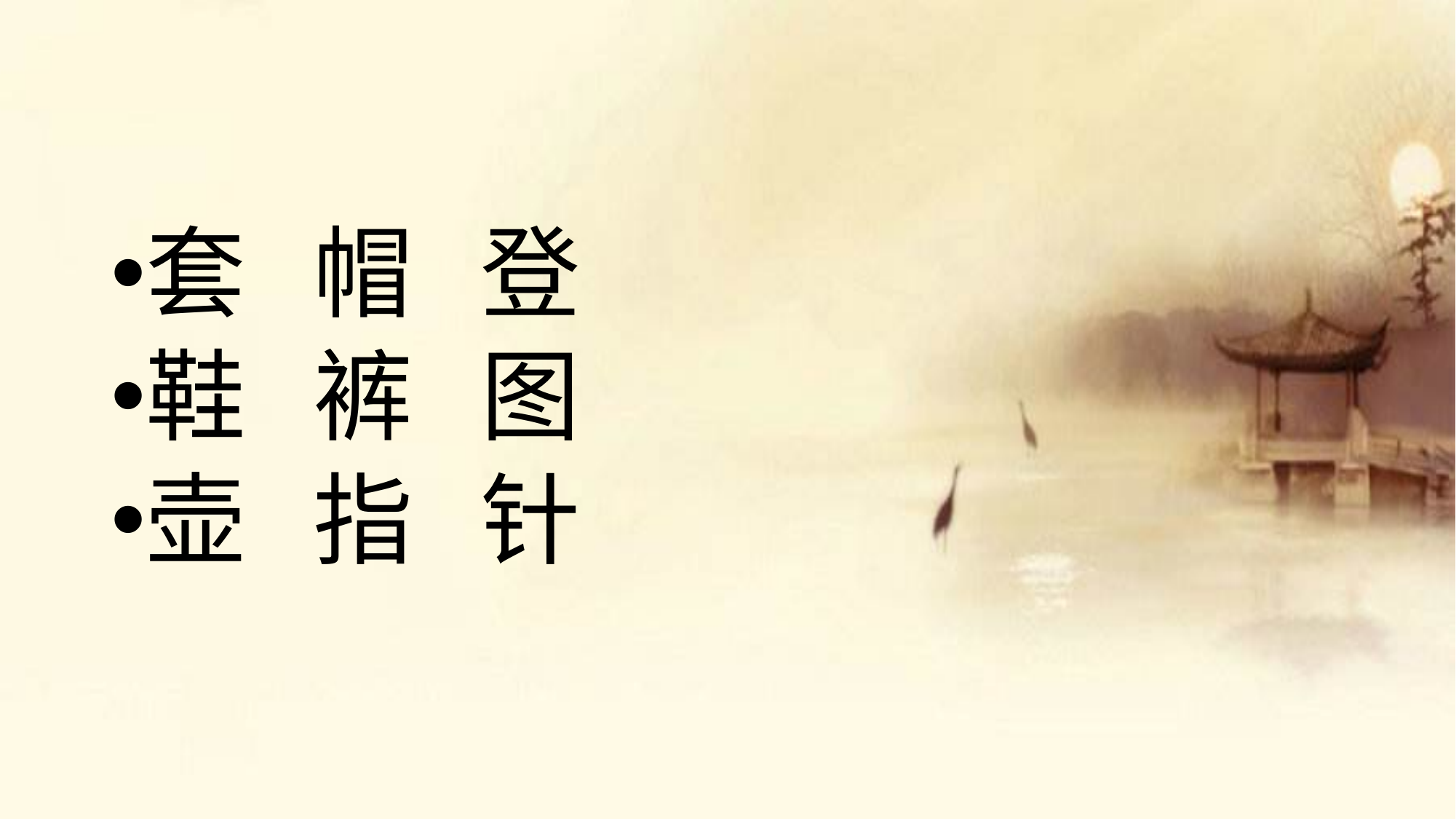

#
套   帽   登
鞋   裤   图
壶   指   针